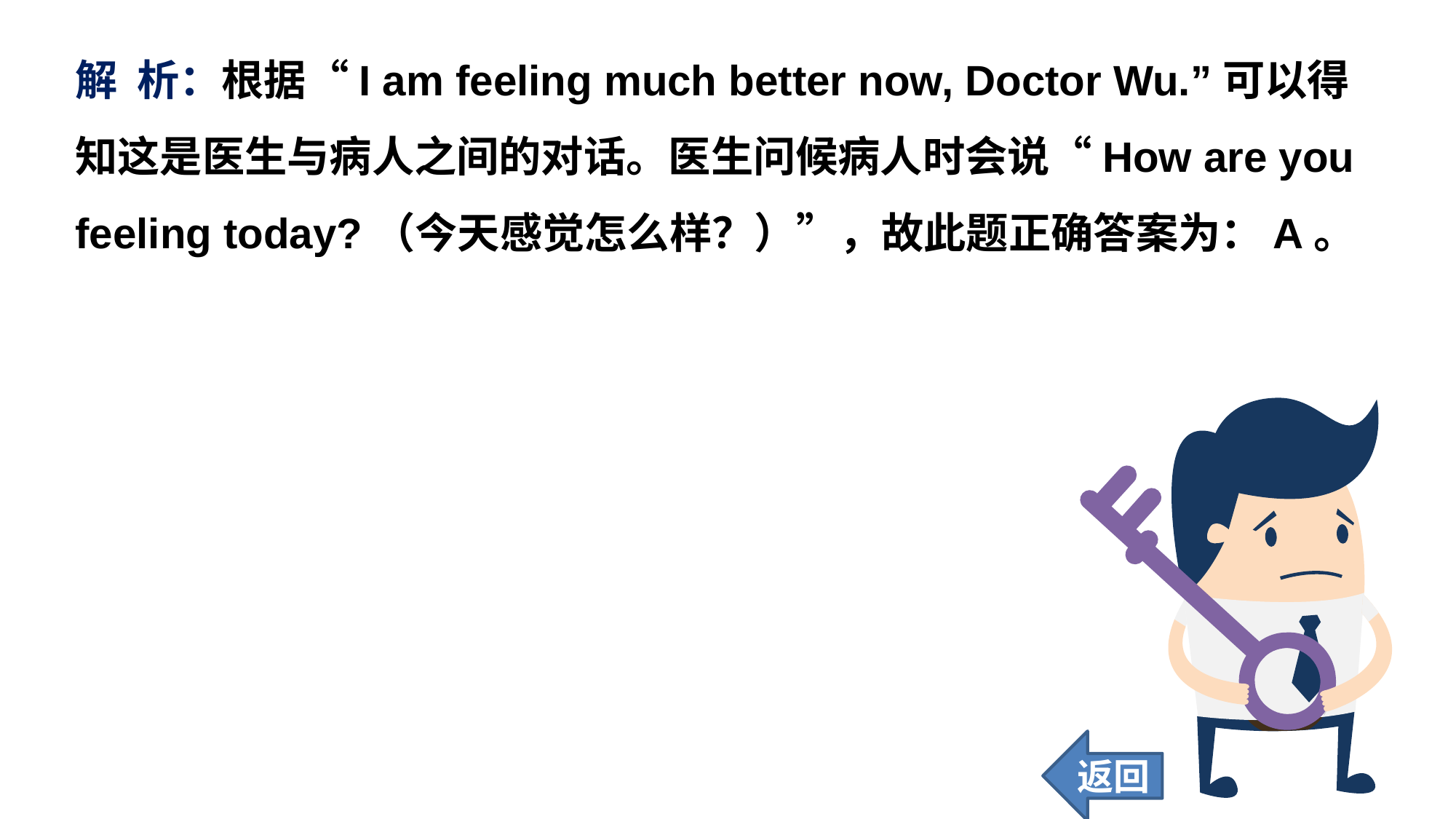

解  析：根据“I am feeling much better now, Doctor Wu.”可以得知这是医生与病人之间的对话。医生问候病人时会说“How are you feeling today?（今天感觉怎么样？）”，故此题正确答案为：A。

返回
24